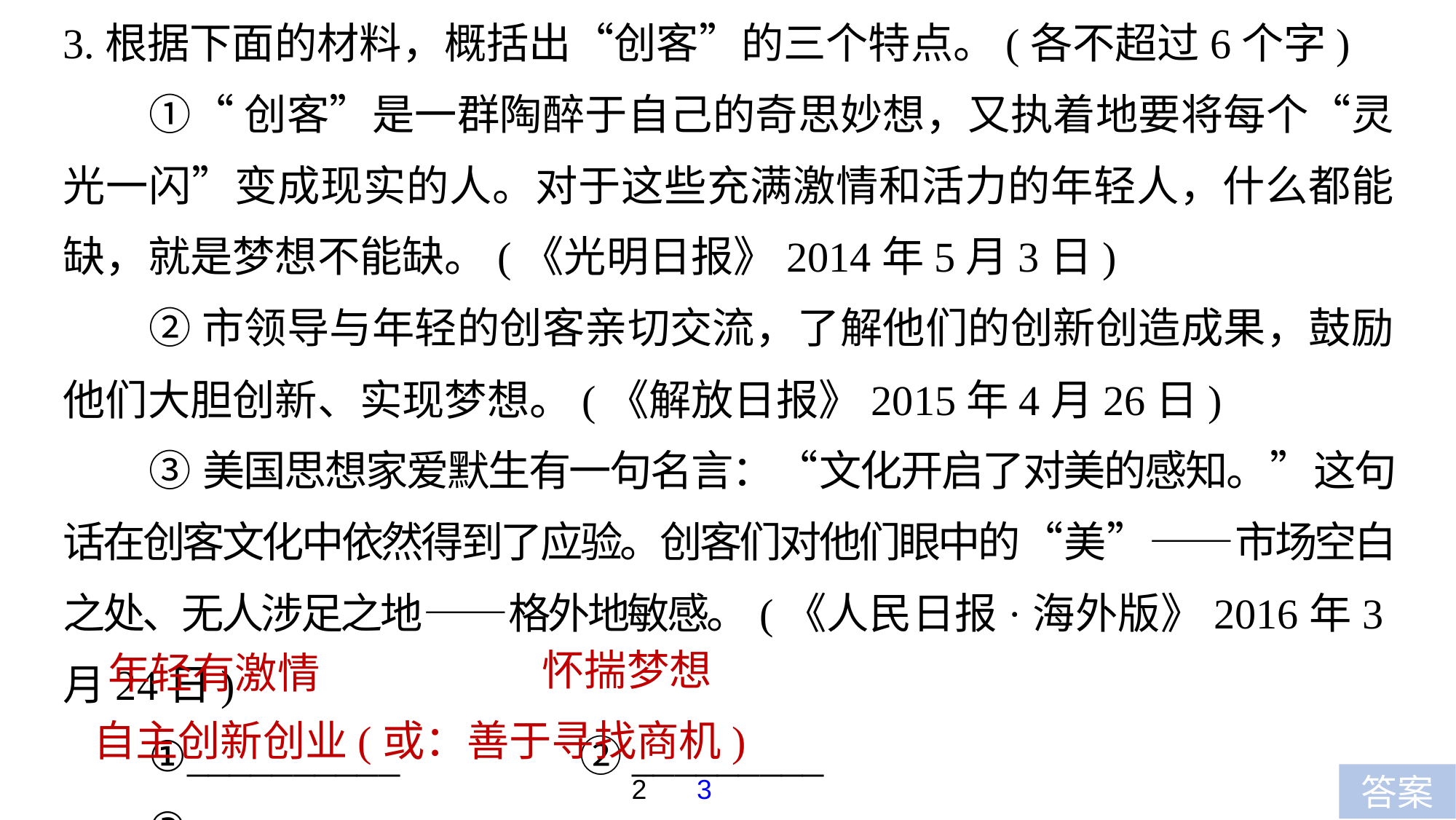

3.根据下面的材料，概括出“创客”的三个特点。(各不超过6个字)
①“创客”是一群陶醉于自己的奇思妙想，又执着地要将每个“灵光一闪”变成现实的人。对于这些充满激情和活力的年轻人，什么都能缺，就是梦想不能缺。(《光明日报》2014年5月3日)
②市领导与年轻的创客亲切交流，了解他们的创新创造成果，鼓励他们大胆创新、实现梦想。(《解放日报》2015年4月26日)
③美国思想家爱默生有一句名言：“文化开启了对美的感知。”这句话在创客文化中依然得到了应验。创客们对他们眼中的“美”——市场空白之处、无人涉足之地——格外地敏感。(《人民日报·海外版》2016年3月24日)
①__________　　　　②_________
③______________________________
怀揣梦想
年轻有激情
自主创新创业(或：善于寻找商机)
2
3
答案